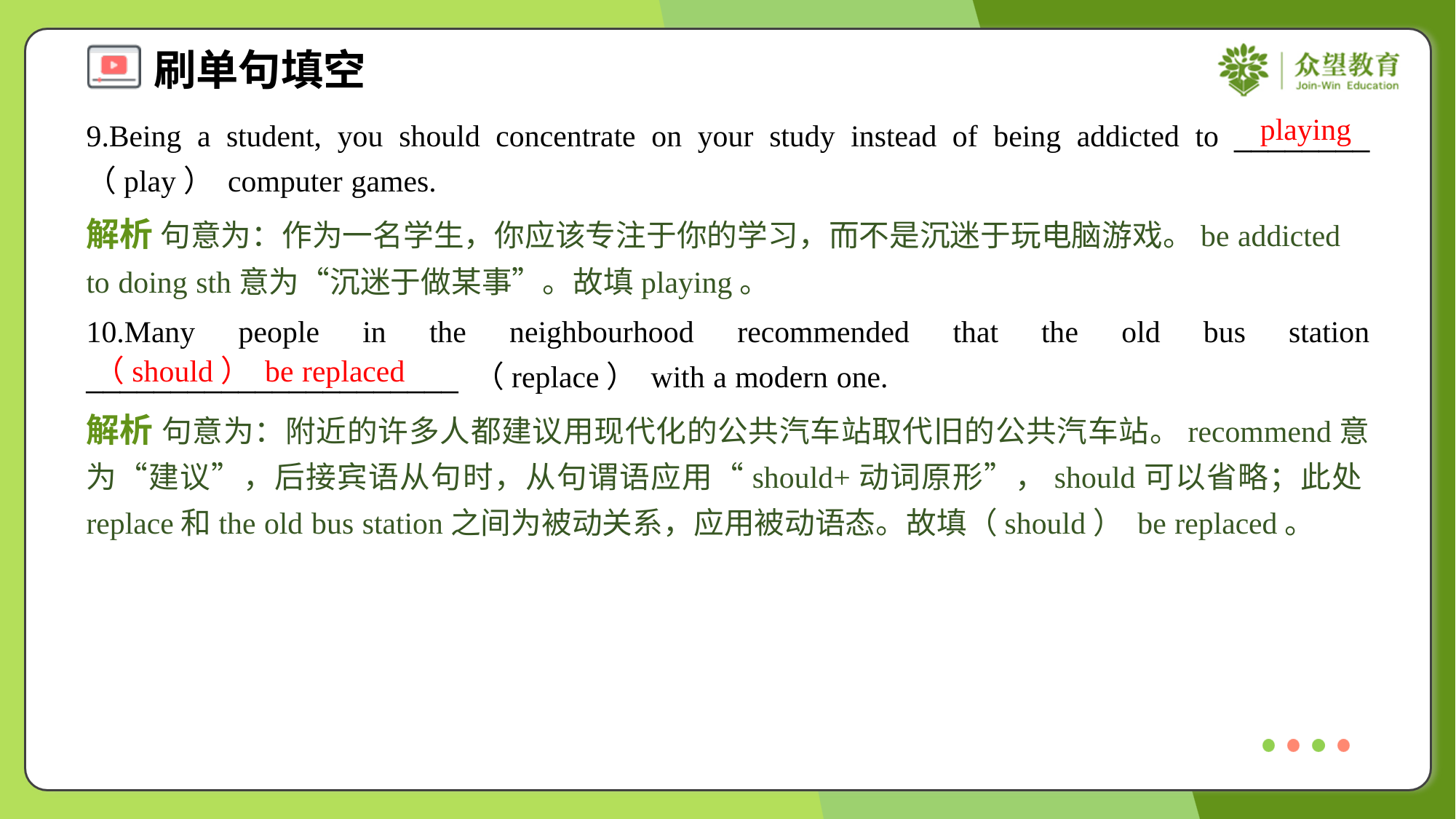

playing
9.Being a student, you should concentrate on your study instead of being addicted to ________ （play） computer games.
解析 句意为：作为一名学生，你应该专注于你的学习，而不是沉迷于玩电脑游戏。be addicted to doing sth意为“沉迷于做某事”。故填playing。
10.Many people in the neighbourhood recommended that the old bus station ______________________ （replace） with a modern one.
（should） be replaced
解析 句意为：附近的许多人都建议用现代化的公共汽车站取代旧的公共汽车站。recommend意为“建议”，后接宾语从句时，从句谓语应用“should+动词原形”，should可以省略；此处replace和the old bus station之间为被动关系，应用被动语态。故填（should） be replaced。